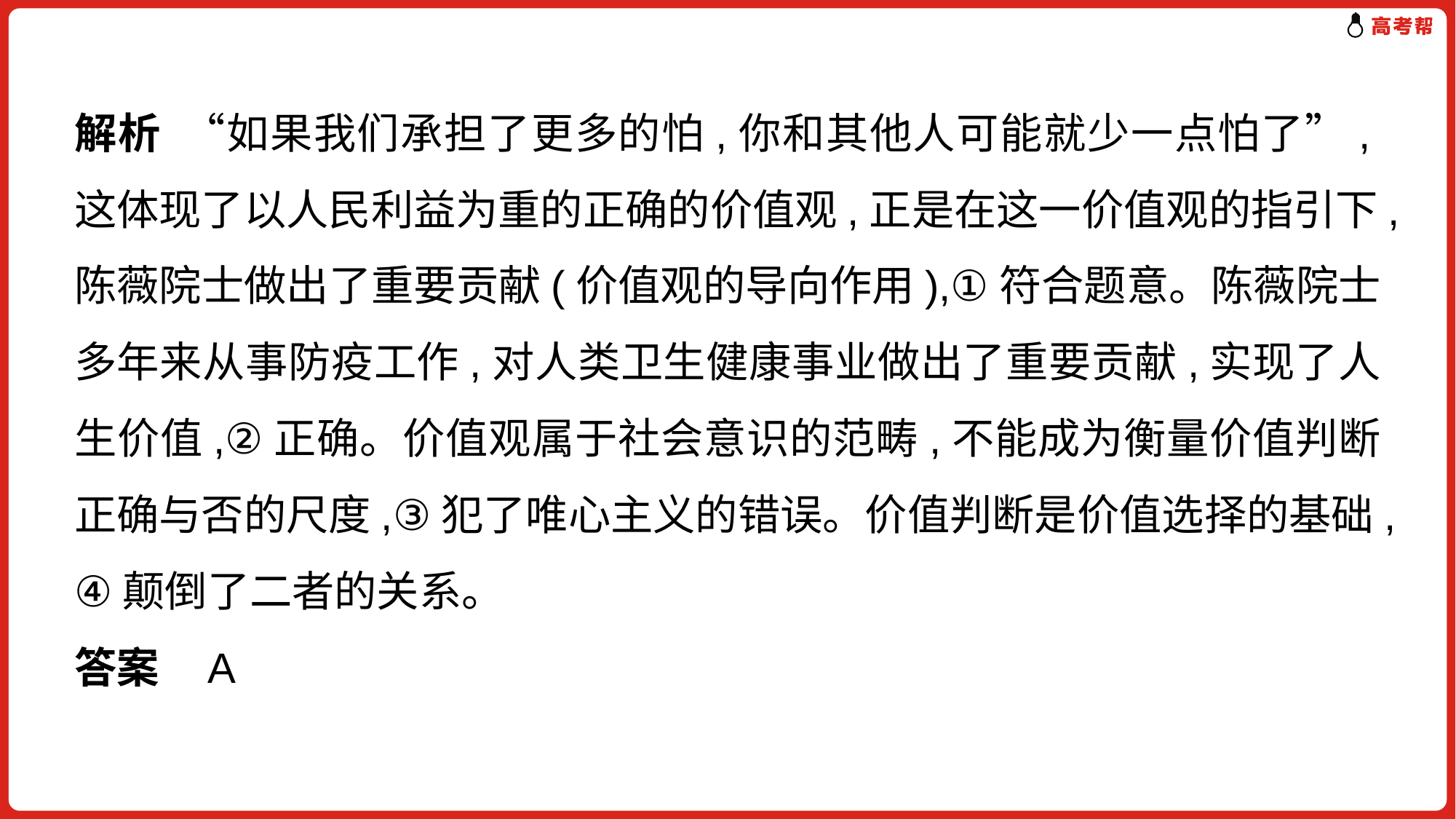

解析  “如果我们承担了更多的怕,你和其他人可能就少一点怕了”,这体现了以人民利益为重的正确的价值观,正是在这一价值观的指引下,陈薇院士做出了重要贡献(价值观的导向作用),①符合题意。陈薇院士多年来从事防疫工作,对人类卫生健康事业做出了重要贡献,实现了人生价值,②正确。价值观属于社会意识的范畴,不能成为衡量价值判断正确与否的尺度,③犯了唯心主义的错误。价值判断是价值选择的基础,④颠倒了二者的关系。
答案    A